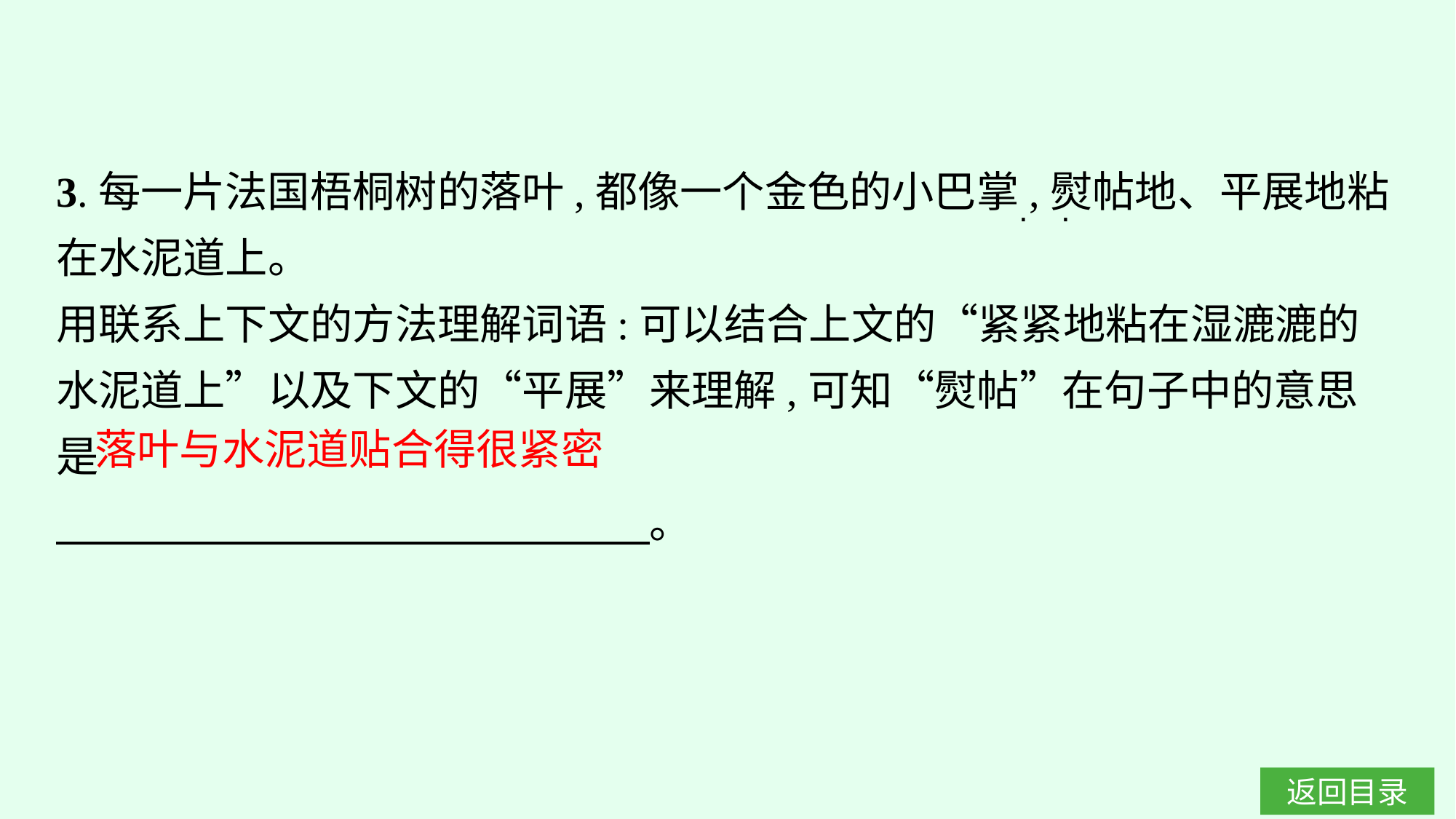

3.每一片法国梧桐树的落叶,都像一个金色的小巴掌,熨帖地、平展地粘在水泥道上。
用联系上下文的方法理解词语:可以结合上文的“紧紧地粘在湿漉漉的水泥道上”以及下文的“平展”来理解,可知“熨帖”在句子中的意思是
　　　　　　　　　　　　　　。
·
·
落叶与水泥道贴合得很紧密